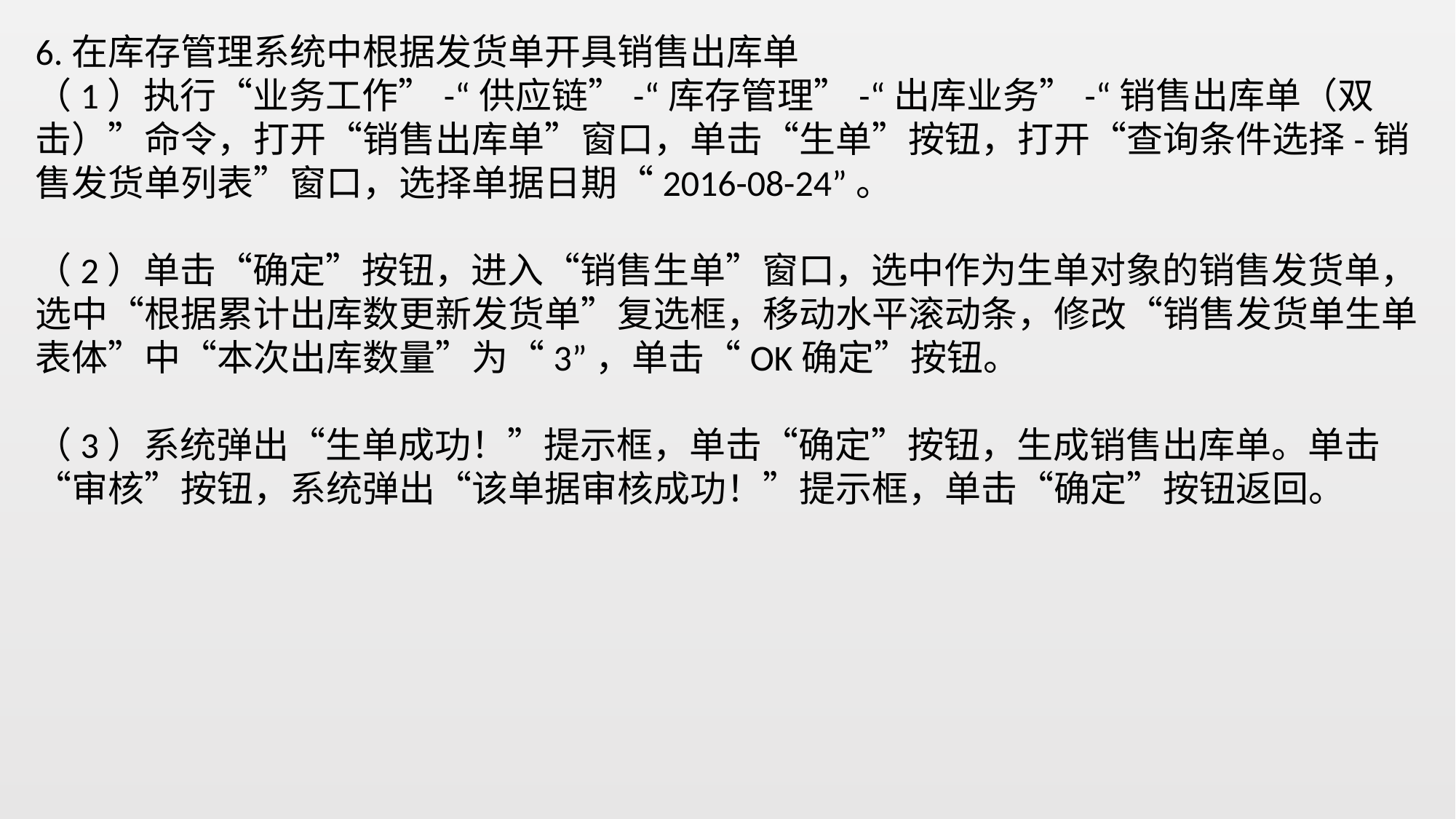

6.在库存管理系统中根据发货单开具销售出库单
（1）执行“业务工作”-“供应链”-“库存管理”-“出库业务”-“销售出库单（双击）”命令，打开“销售出库单”窗口，单击“生单”按钮，打开“查询条件选择-销售发货单列表”窗口，选择单据日期“2016-08-24”。

（2）单击“确定”按钮，进入“销售生单”窗口，选中作为生单对象的销售发货单，选中“根据累计出库数更新发货单”复选框，移动水平滚动条，修改“销售发货单生单表体”中“本次出库数量”为“3”，单击“OK确定”按钮。

（3）系统弹出“生单成功！”提示框，单击“确定”按钮，生成销售出库单。单击“审核”按钮，系统弹出“该单据审核成功！”提示框，单击“确定”按钮返回。